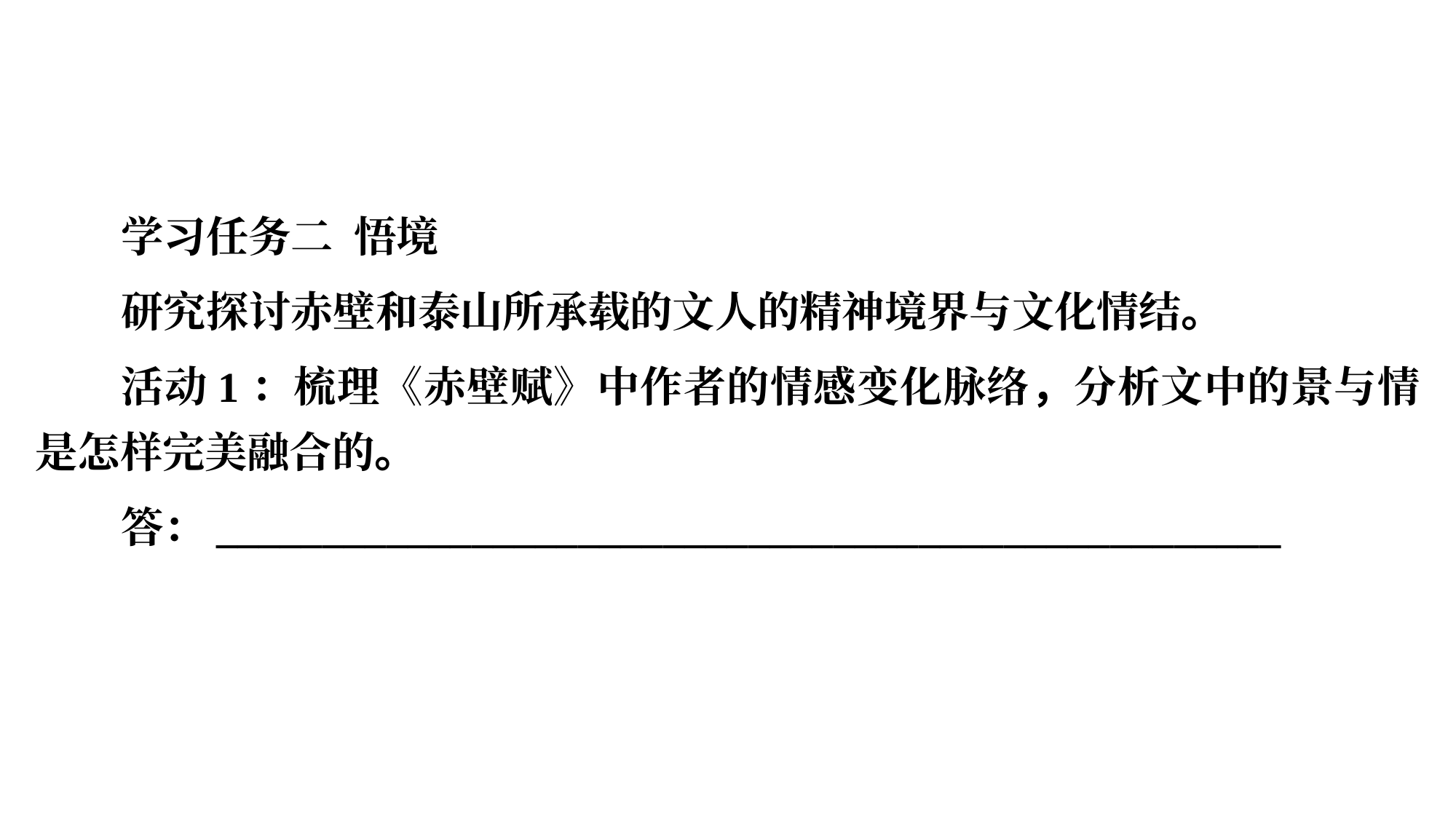

学习任务二  悟境
研究探讨赤壁和泰山所承载的文人的精神境界与文化情结。
活动1：梳理《赤壁赋》中作者的情感变化脉络，分析文中的景与情是怎样完美融合的。
答：__________________________________________________